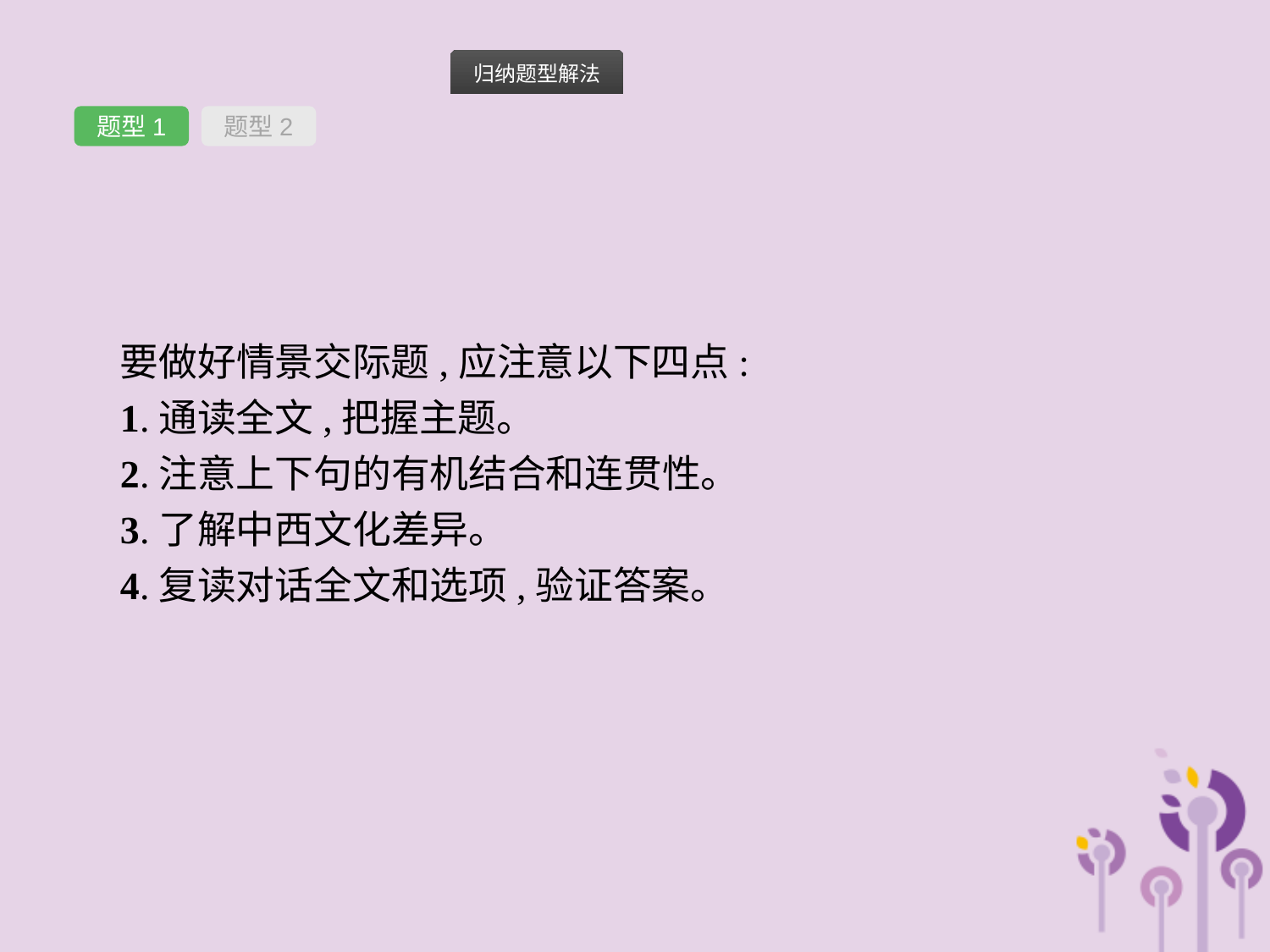

题型1
题型2
要做好情景交际题,应注意以下四点:
1.通读全文,把握主题。
2.注意上下句的有机结合和连贯性。
3.了解中西文化差异。
4.复读对话全文和选项,验证答案。